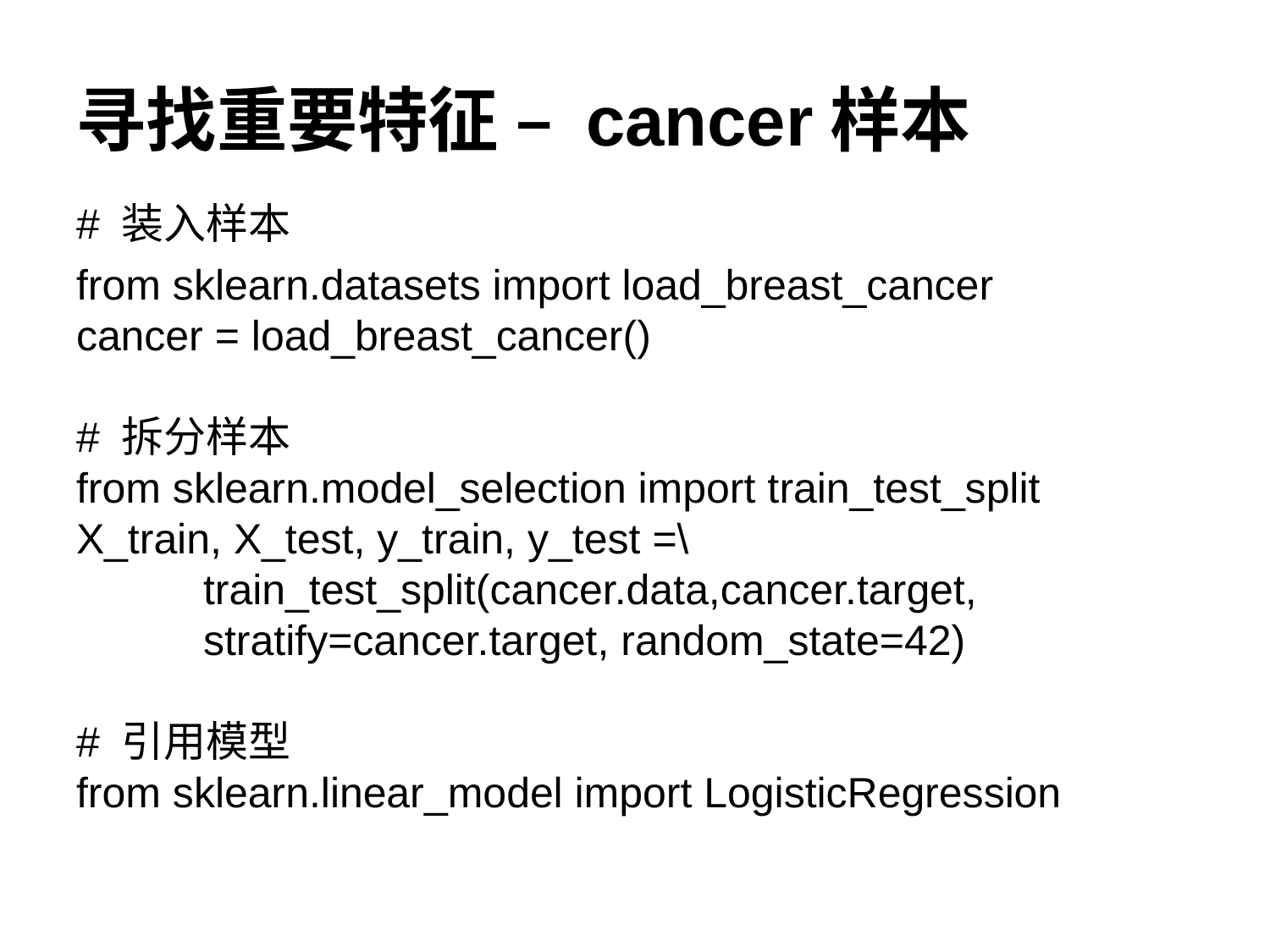

# 寻找重要特征 – cancer样本
# 装入样本
from sklearn.datasets import load_breast_cancer
cancer = load_breast_cancer()

# 拆分样本
from sklearn.model_selection import train_test_split
X_train, X_test, y_train, y_test =\
 	train_test_split(cancer.data,cancer.target, 		stratify=cancer.target, random_state=42)

# 引用模型
from sklearn.linear_model import LogisticRegression